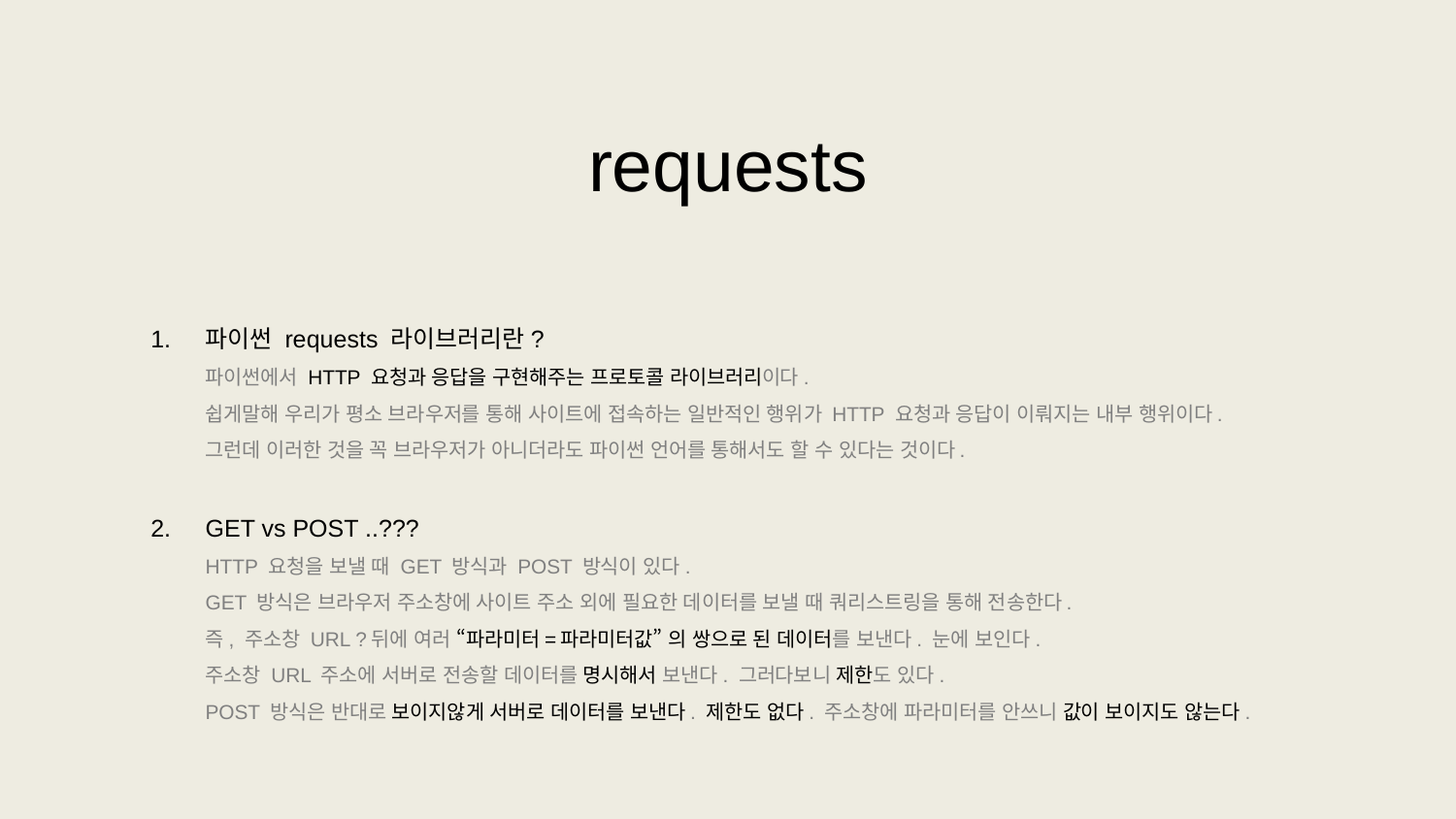

requests
파이썬 requests 라이브러리란?
파이썬에서 HTTP 요청과 응답을 구현해주는 프로토콜 라이브러리이다.
쉽게말해 우리가 평소 브라우저를 통해 사이트에 접속하는 일반적인 행위가 HTTP 요청과 응답이 이뤄지는 내부 행위이다.
그런데 이러한 것을 꼭 브라우저가 아니더라도 파이썬 언어를 통해서도 할 수 있다는 것이다.

GET vs POST ..???
HTTP 요청을 보낼 때 GET 방식과 POST 방식이 있다.
GET 방식은 브라우저 주소창에 사이트 주소 외에 필요한 데이터를 보낼 때 쿼리스트링을 통해 전송한다.
즉, 주소창 URL ?뒤에 여러 “파라미터=파라미터값” 의 쌍으로 된 데이터를 보낸다. 눈에 보인다.
주소창 URL 주소에 서버로 전송할 데이터를 명시해서 보낸다. 그러다보니 제한도 있다.
POST 방식은 반대로 보이지않게 서버로 데이터를 보낸다. 제한도 없다. 주소창에 파라미터를 안쓰니 값이 보이지도 않는다.